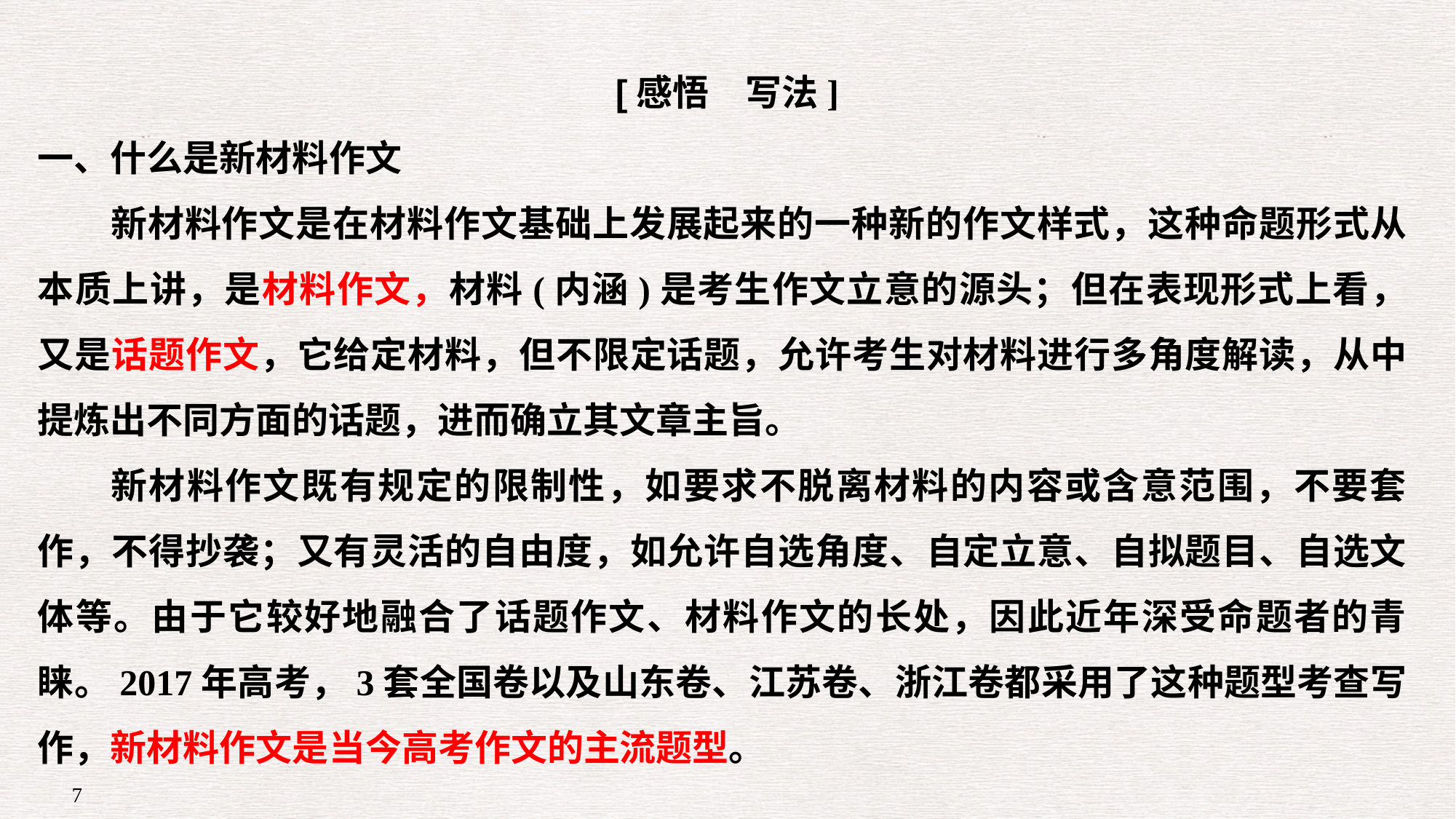

[感悟　写法]
一、什么是新材料作文
新材料作文是在材料作文基础上发展起来的一种新的作文样式，这种命题形式从本质上讲，是材料作文，材料(内涵)是考生作文立意的源头；但在表现形式上看，又是话题作文，它给定材料，但不限定话题，允许考生对材料进行多角度解读，从中提炼出不同方面的话题，进而确立其文章主旨。
新材料作文既有规定的限制性，如要求不脱离材料的内容或含意范围，不要套作，不得抄袭；又有灵活的自由度，如允许自选角度、自定立意、自拟题目、自选文体等。由于它较好地融合了话题作文、材料作文的长处，因此近年深受命题者的青睐。2017年高考，3套全国卷以及山东卷、江苏卷、浙江卷都采用了这种题型考查写作，新材料作文是当今高考作文的主流题型。